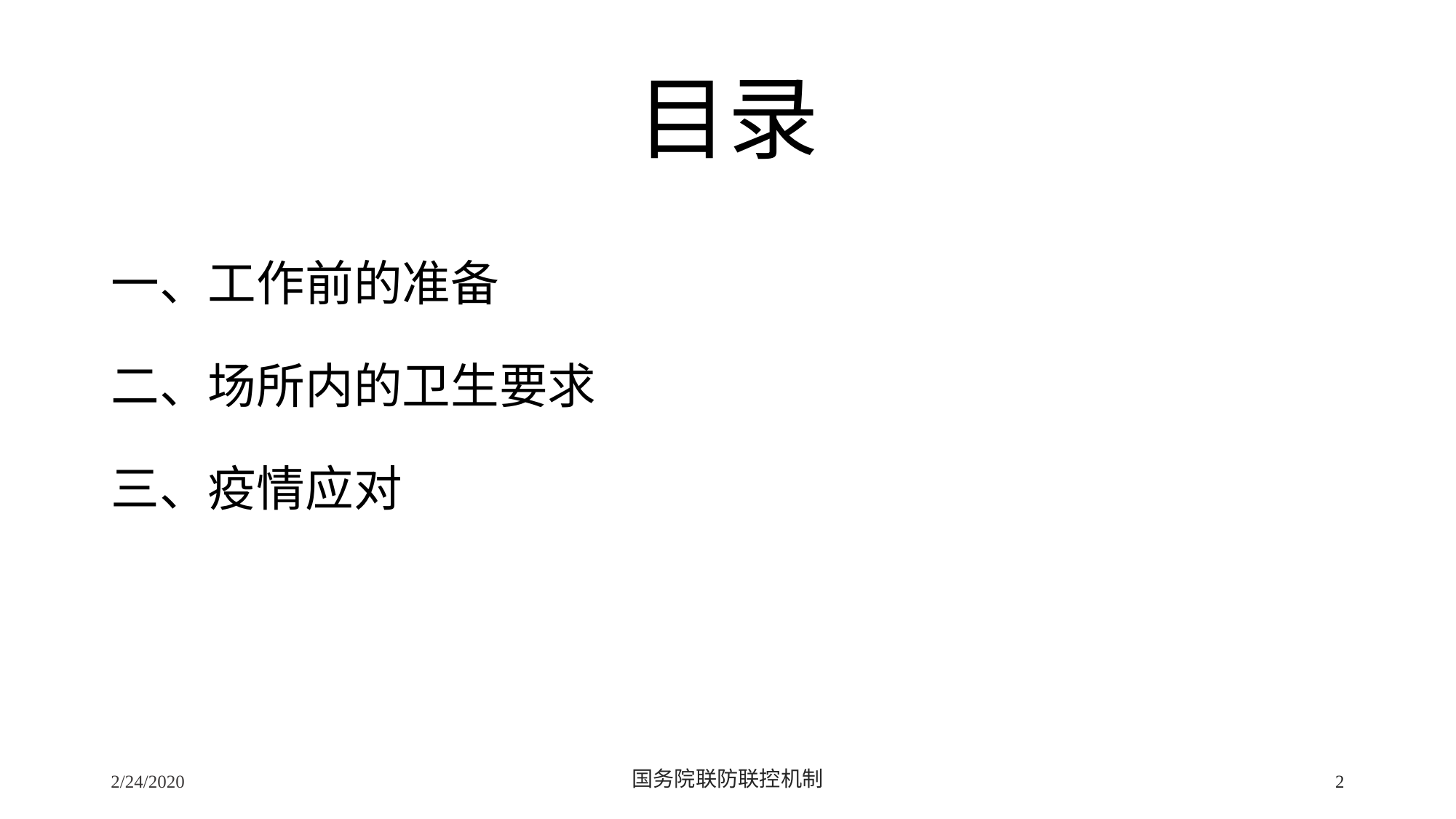

# 目录
一、工作前的准备
二、场所内的卫生要求
三、疫情应对
2/24/2020
国务院联防联控机制
2